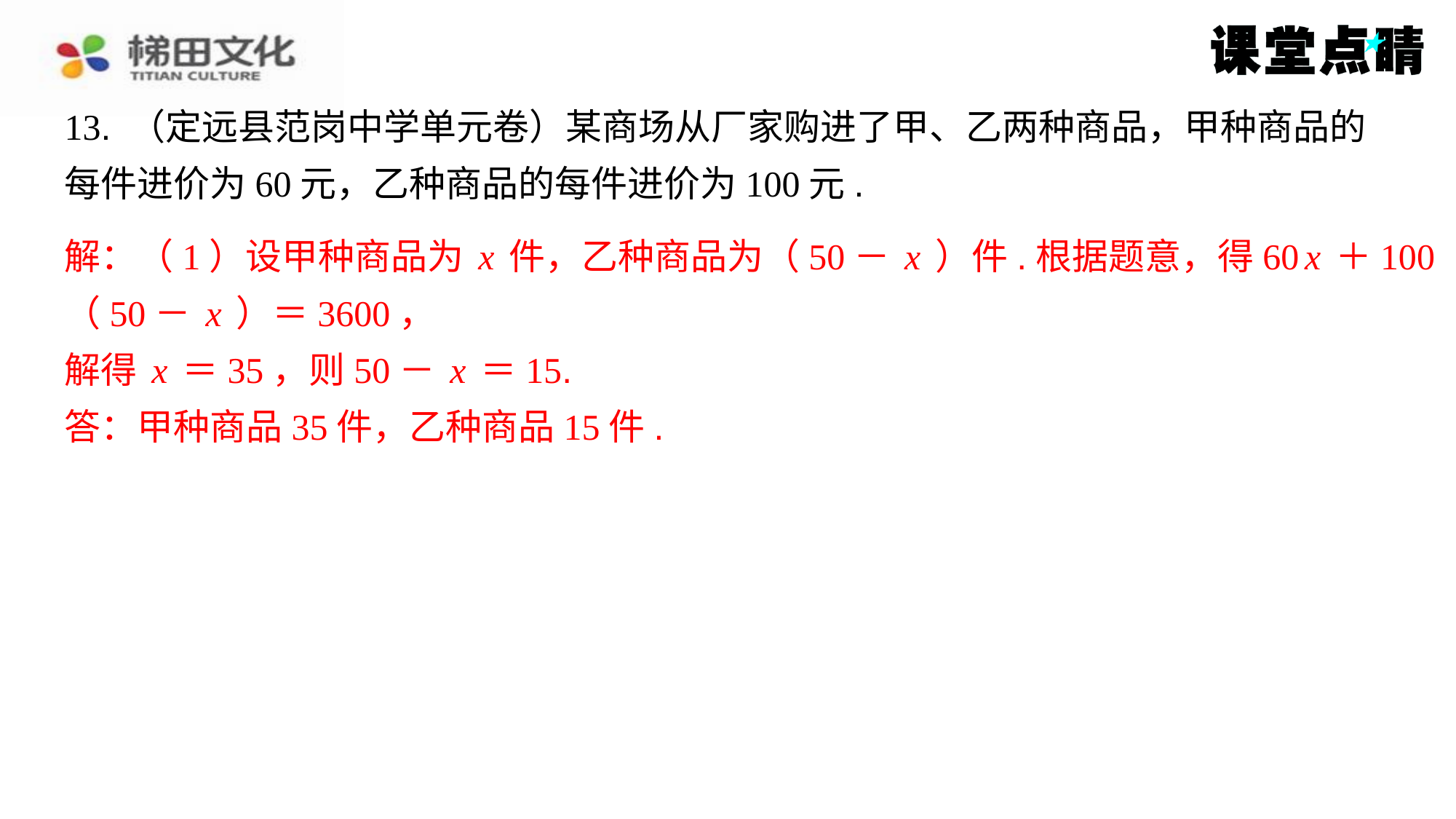

13. （定远县范岗中学单元卷）某商场从厂家购进了甲、乙两种商品，甲种商品的
每件进价为60元，乙种商品的每件进价为100元.
解：（1）设甲种商品为x件，乙种商品为（50－x）件.根据题意，得60x＋100
（50－x）＝3600，
解得x＝35，则50－x＝15.
答：甲种商品35件，乙种商品15件.